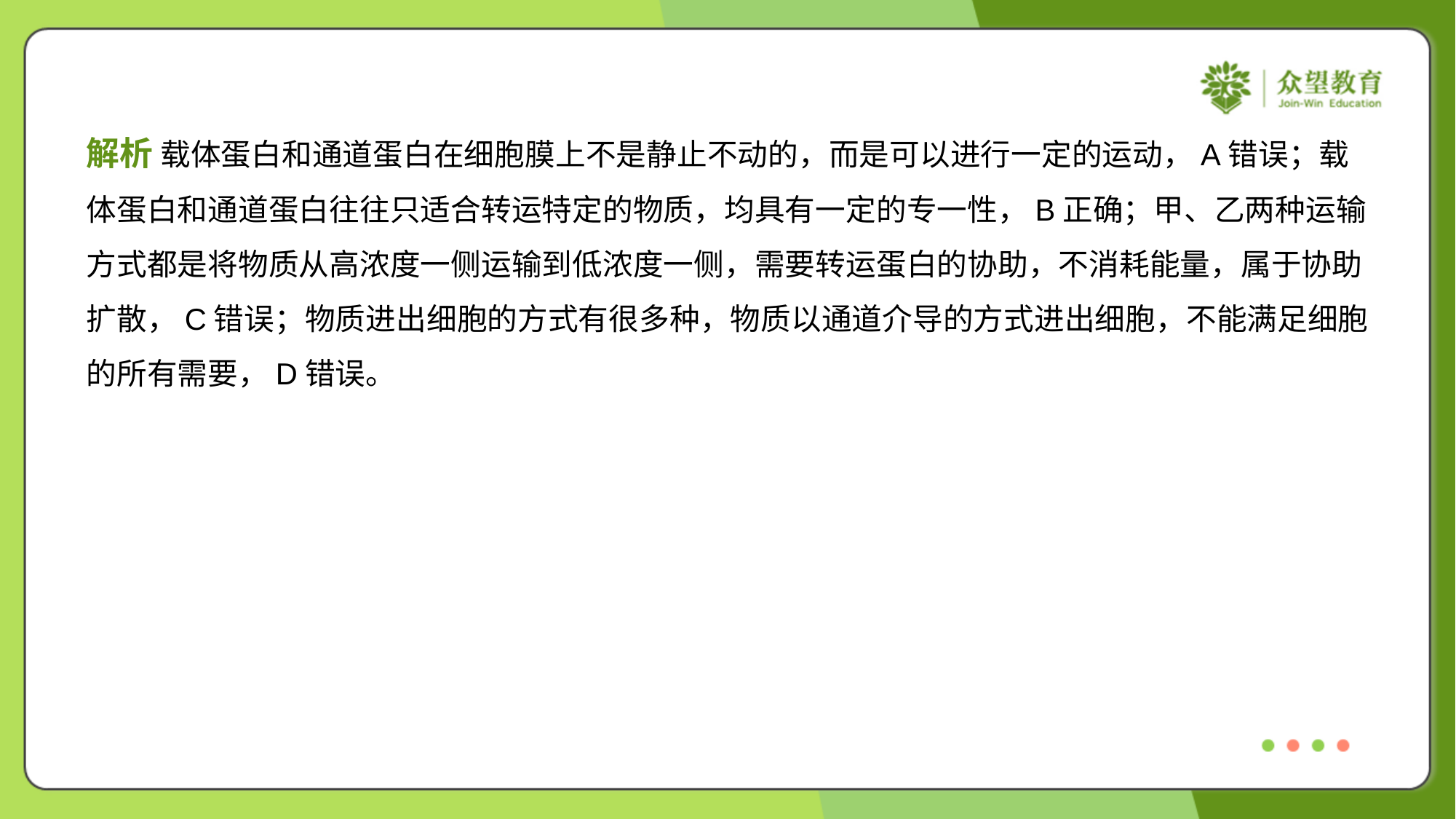

解析 载体蛋白和通道蛋白在细胞膜上不是静止不动的，而是可以进行一定的运动，A错误；载
体蛋白和通道蛋白往往只适合转运特定的物质，均具有一定的专一性，B正确；甲、乙两种运输
方式都是将物质从高浓度一侧运输到低浓度一侧，需要转运蛋白的协助，不消耗能量，属于协助
扩散，C错误；物质进出细胞的方式有很多种，物质以通道介导的方式进出细胞，不能满足细胞
的所有需要，D错误。